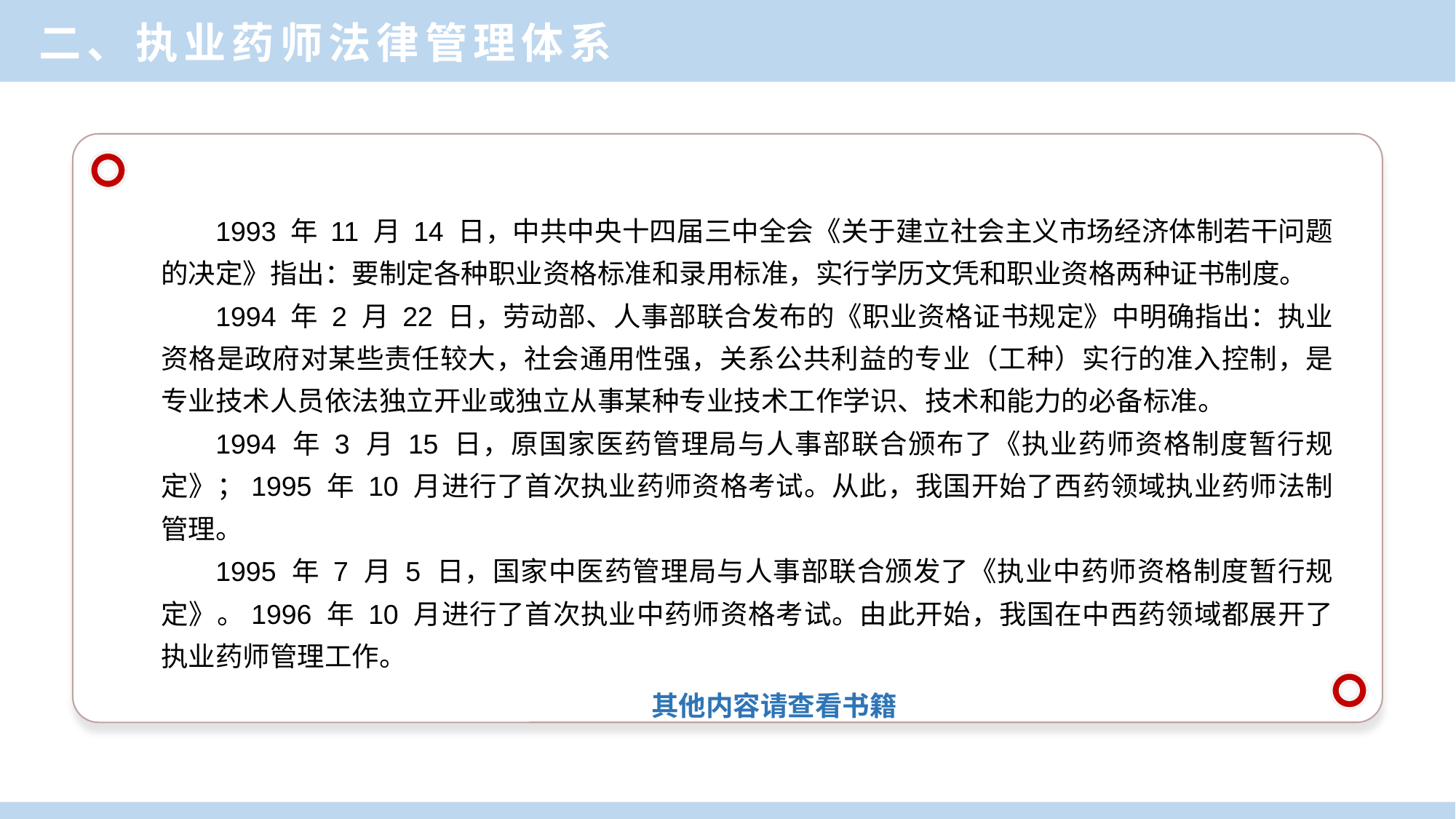

二、执业药师法律管理体系

1993 年 11 月 14 日，中共中央十四届三中全会《关于建立社会主义市场经济体制若干问题的决定》指出：要制定各种职业资格标准和录用标准，实行学历文凭和职业资格两种证书制度。
1994 年 2 月 22 日，劳动部、人事部联合发布的《职业资格证书规定》中明确指出：执业资格是政府对某些责任较大，社会通用性强，关系公共利益的专业（工种）实行的准入控制，是专业技术人员依法独立开业或独立从事某种专业技术工作学识、技术和能力的必备标准。
1994 年 3 月 15 日，原国家医药管理局与人事部联合颁布了《执业药师资格制度暂行规定》；1995 年 10 月进行了首次执业药师资格考试。从此，我国开始了西药领域执业药师法制管理。
1995 年 7 月 5 日，国家中医药管理局与人事部联合颁发了《执业中药师资格制度暂行规定》。1996 年 10 月进行了首次执业中药师资格考试。由此开始，我国在中西药领域都展开了执业药师管理工作。
其他内容请查看书籍